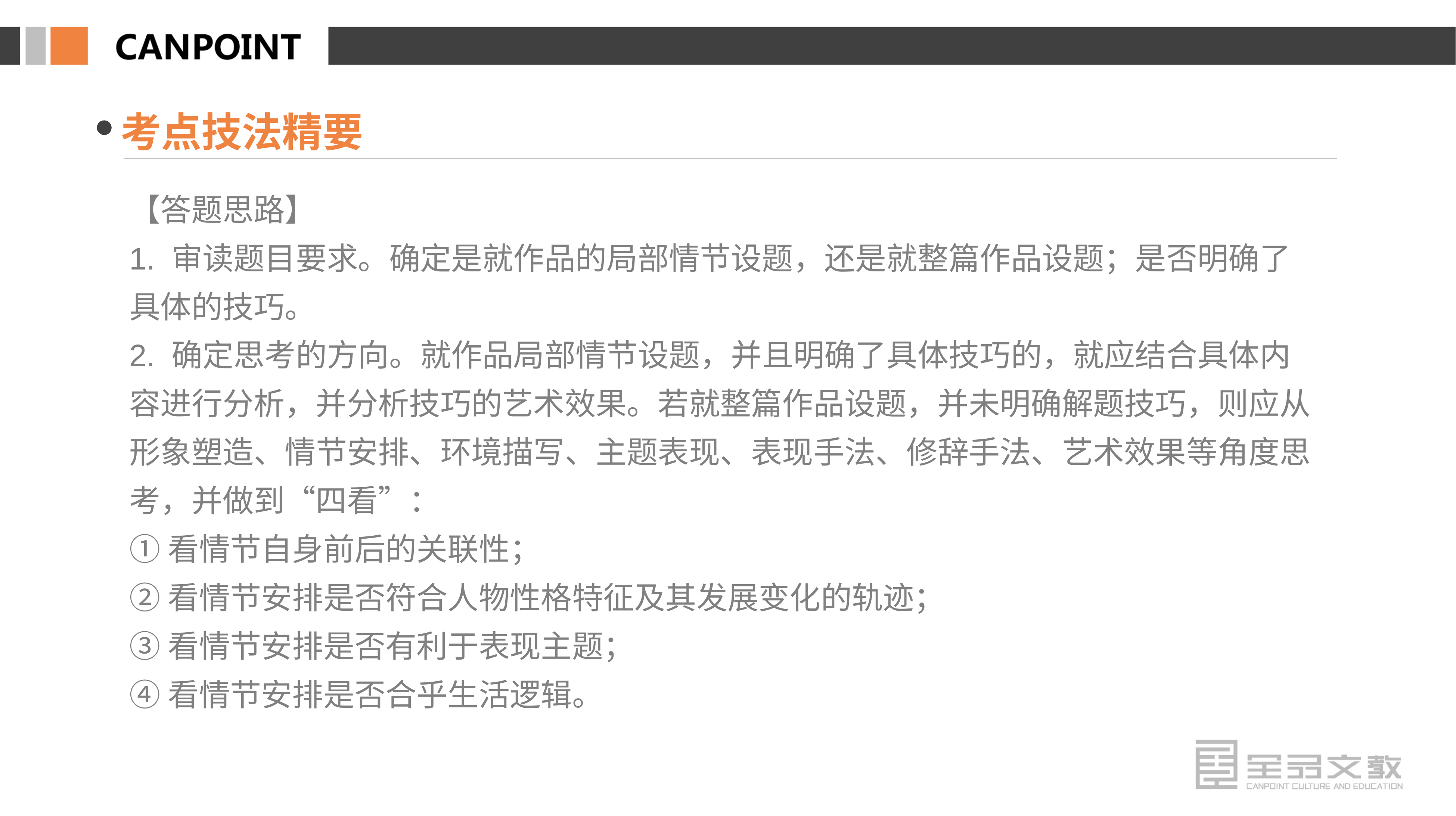

考点技法精要

【答题思路】
1. 审读题目要求。确定是就作品的局部情节设题，还是就整篇作品设题；是否明确了具体的技巧。
2. 确定思考的方向。就作品局部情节设题，并且明确了具体技巧的，就应结合具体内容进行分析，并分析技巧的艺术效果。若就整篇作品设题，并未明确解题技巧，则应从形象塑造、情节安排、环境描写、主题表现、表现手法、修辞手法、艺术效果等角度思考，并做到“四看”：
①看情节自身前后的关联性；
②看情节安排是否符合人物性格特征及其发展变化的轨迹；
③看情节安排是否有利于表现主题；
④看情节安排是否合乎生活逻辑。